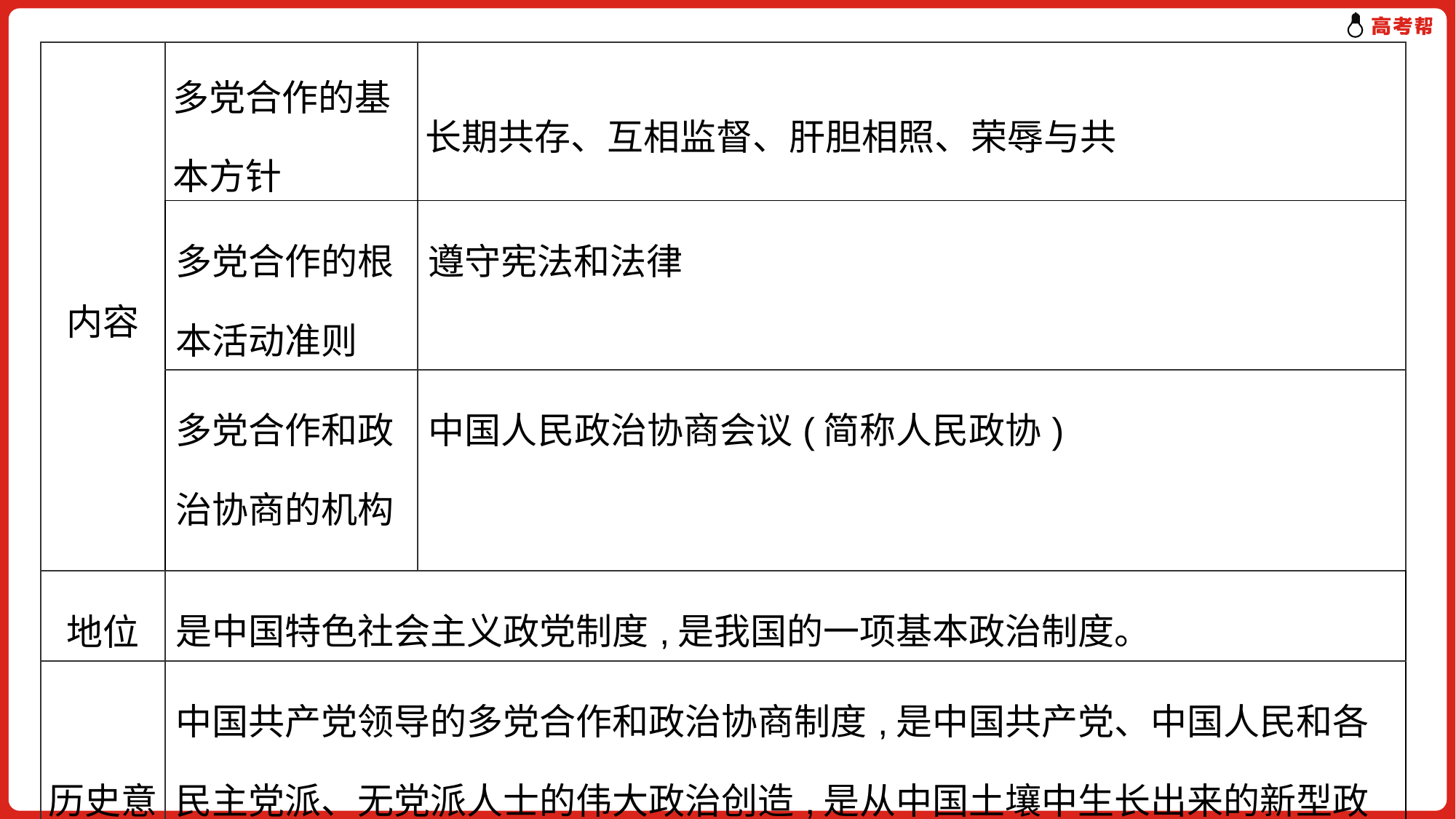

| 内容 | 多党合作的基本方针 | 长期共存、互相监督、肝胆相照、荣辱与共 |
| --- | --- | --- |
|  | 多党合作的根本活动准则 | 遵守宪法和法律 |
|  | 多党合作和政治协商的机构 | 中国人民政治协商会议(简称人民政协) |
| 地位 | 是中国特色社会主义政党制度,是我国的一项基本政治制度。 |  |
| 历史意义 | 中国共产党领导的多党合作和政治协商制度,是中国共产党、中国人民和各民主党派、无党派人士的伟大政治创造,是从中国土壤中生长出来的新型政党制度,是对人类政治文明的重大贡献。它不是什么一党制,也根本区别于西方的多党制。 |  |